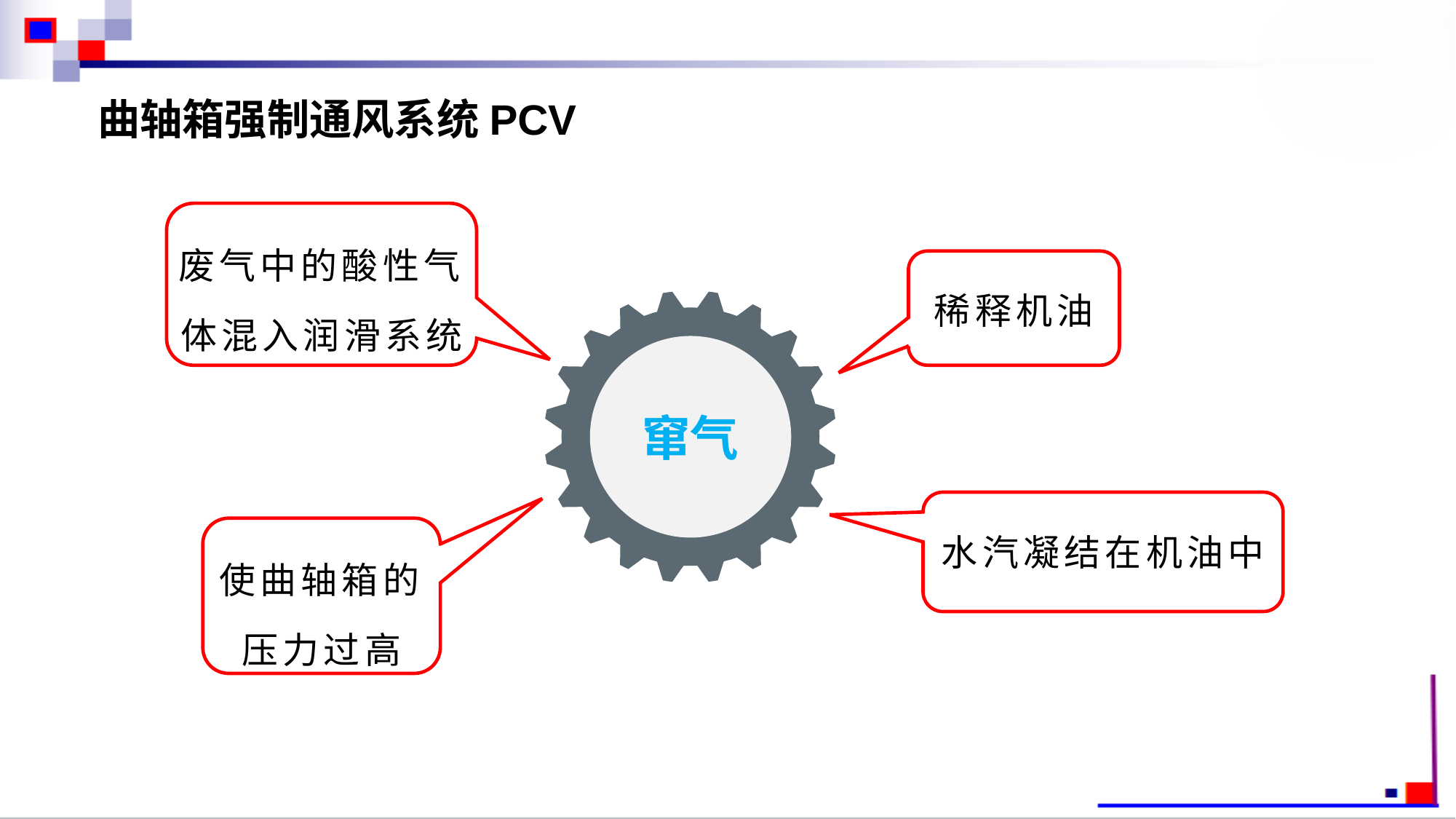

曲轴箱强制通风系统PCV
废气中的酸性气体混入润滑系统
稀释机油

窜气
水汽凝结在机油中
使曲轴箱的压力过高